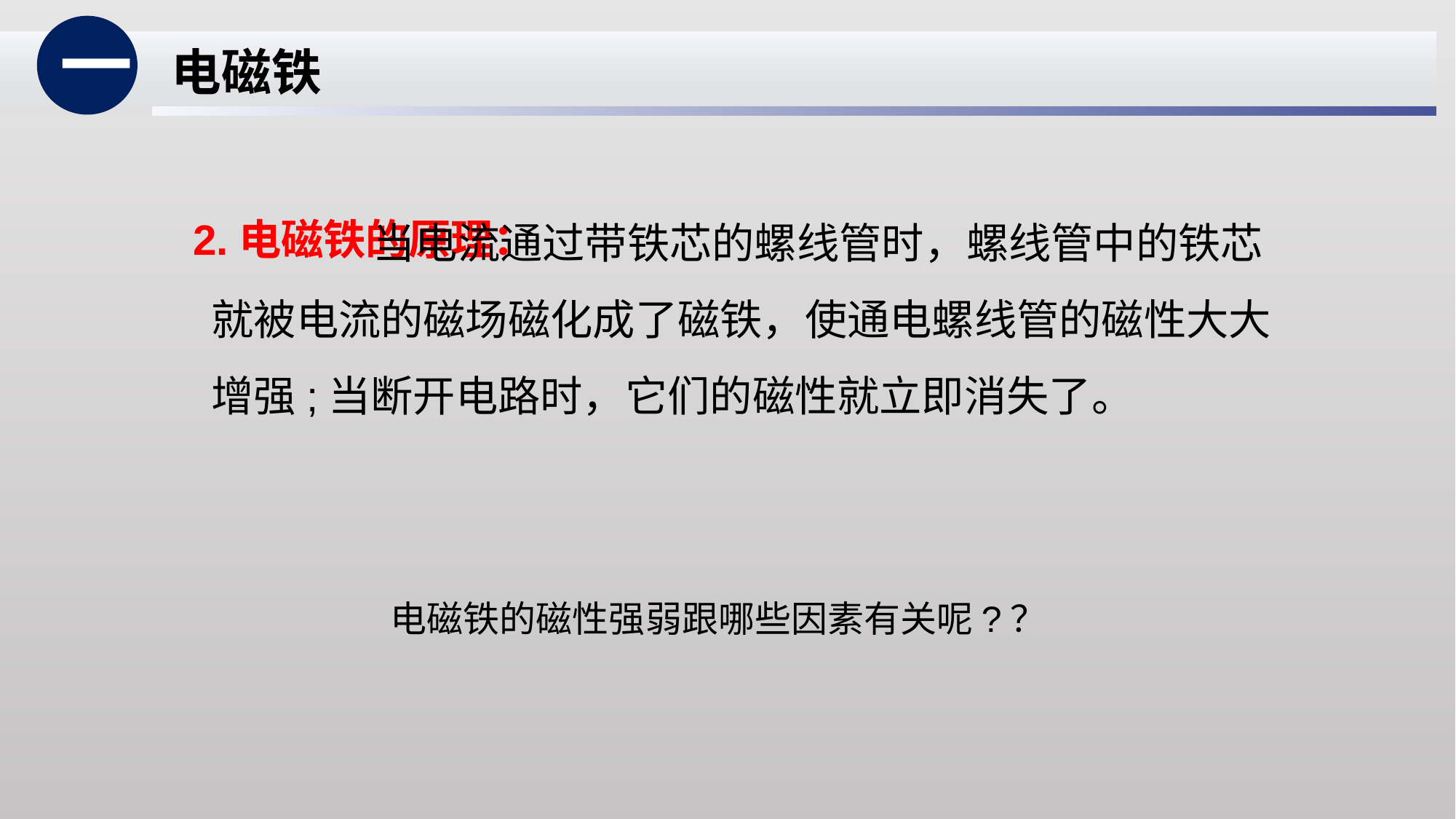

一

 电磁铁

                当电流通过带铁芯的螺线管时，螺线管中的铁芯就被电流的磁场磁化成了磁铁，使通电螺线管的磁性大大增强;当断开电路时，它们的磁性就立即消失了。
2.电磁铁的原理：
电磁铁的磁性强弱跟哪些因素有关呢?？